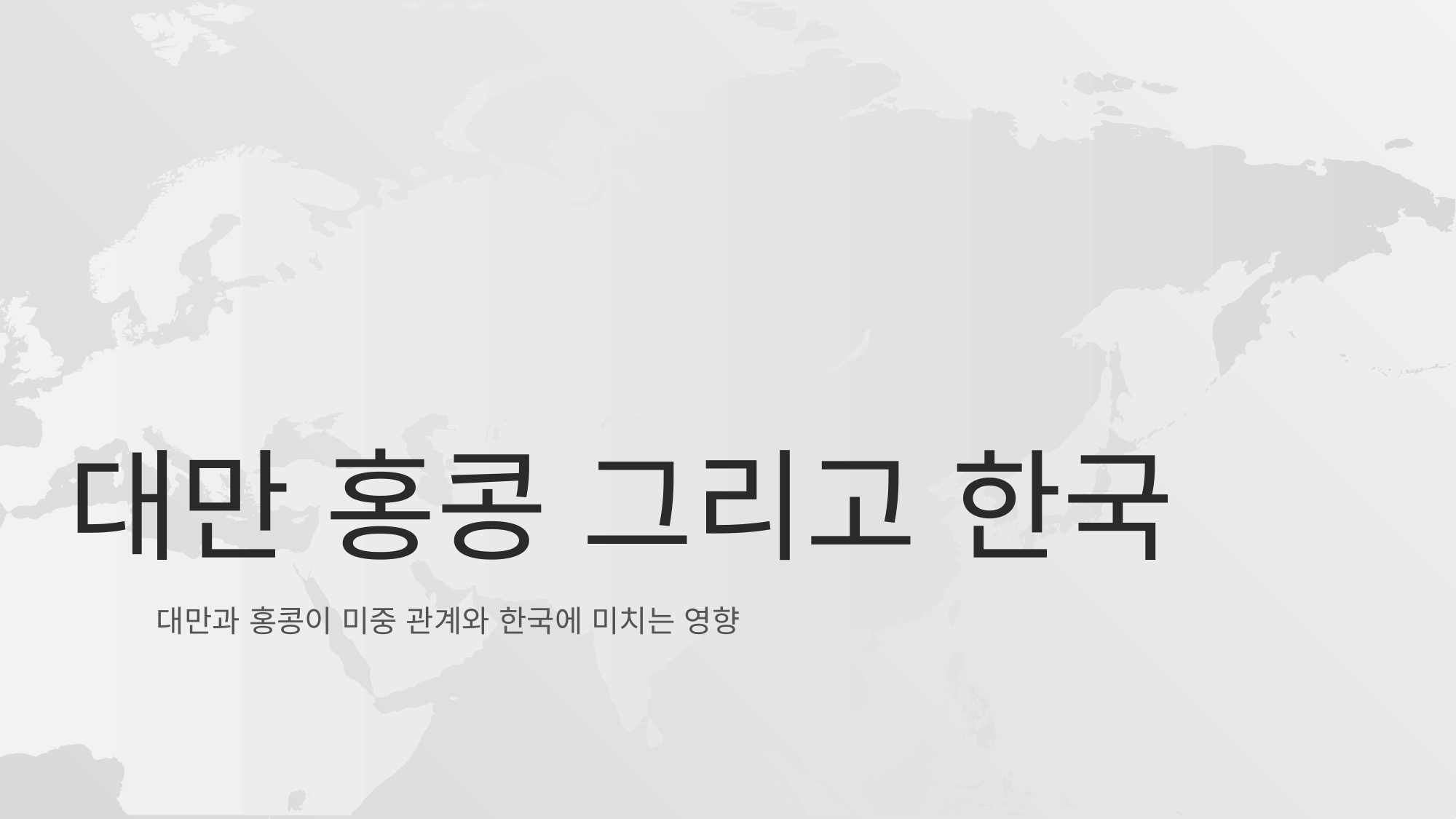

# 대만 홍콩 그리고 한국
대만과 홍콩이 미중 관계와 한국에 미치는 영향